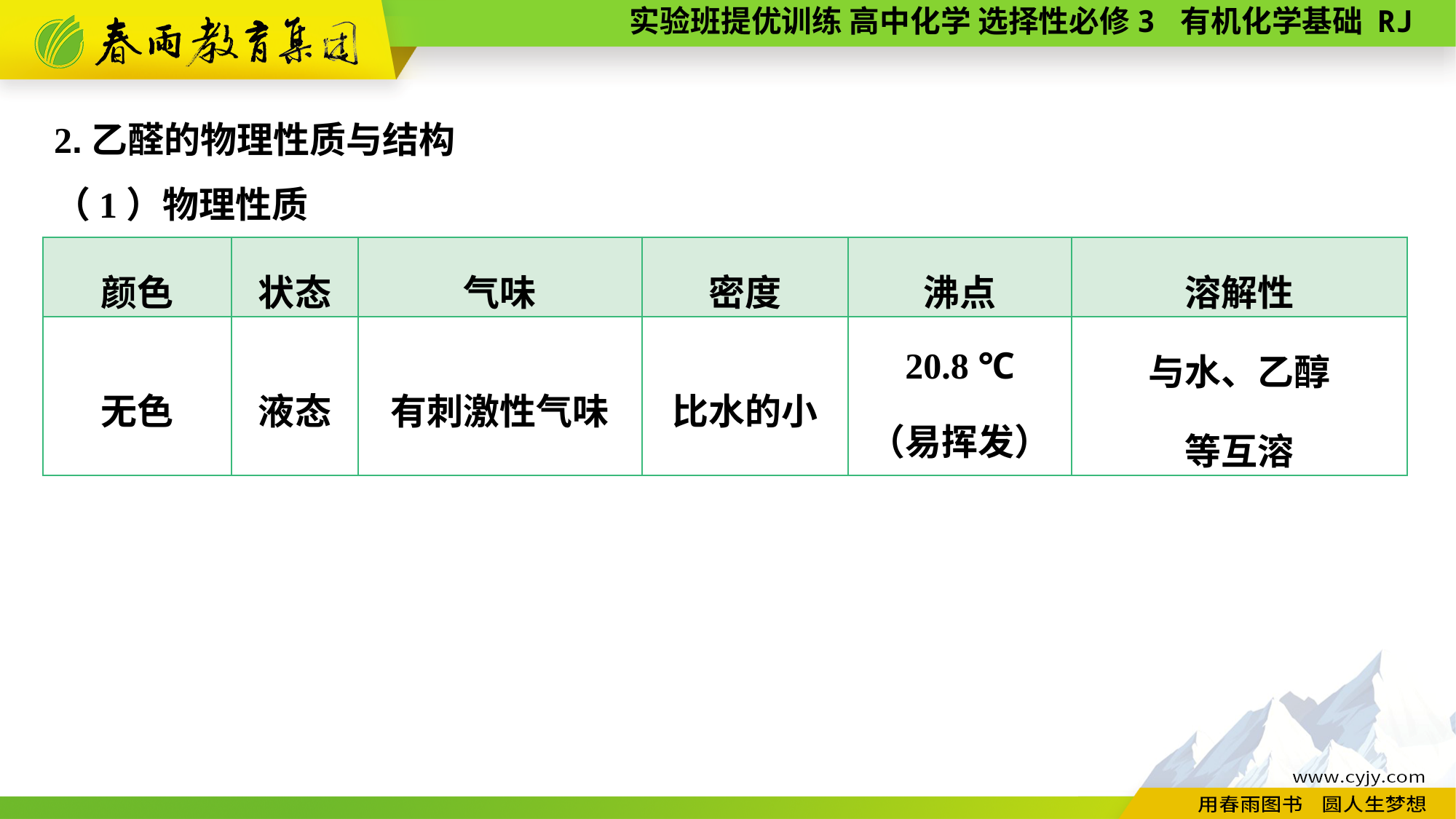

2.乙醛的物理性质与结构
（1）物理性质
| 颜色 | 状态 | 气味 | 密度 | 沸点 | 溶解性 |
| --- | --- | --- | --- | --- | --- |
| 无色 | 液态 | 有刺激性气味 | 比水的小 | 20.8 ℃ （易挥发） | 与水、乙醇 等互溶 |